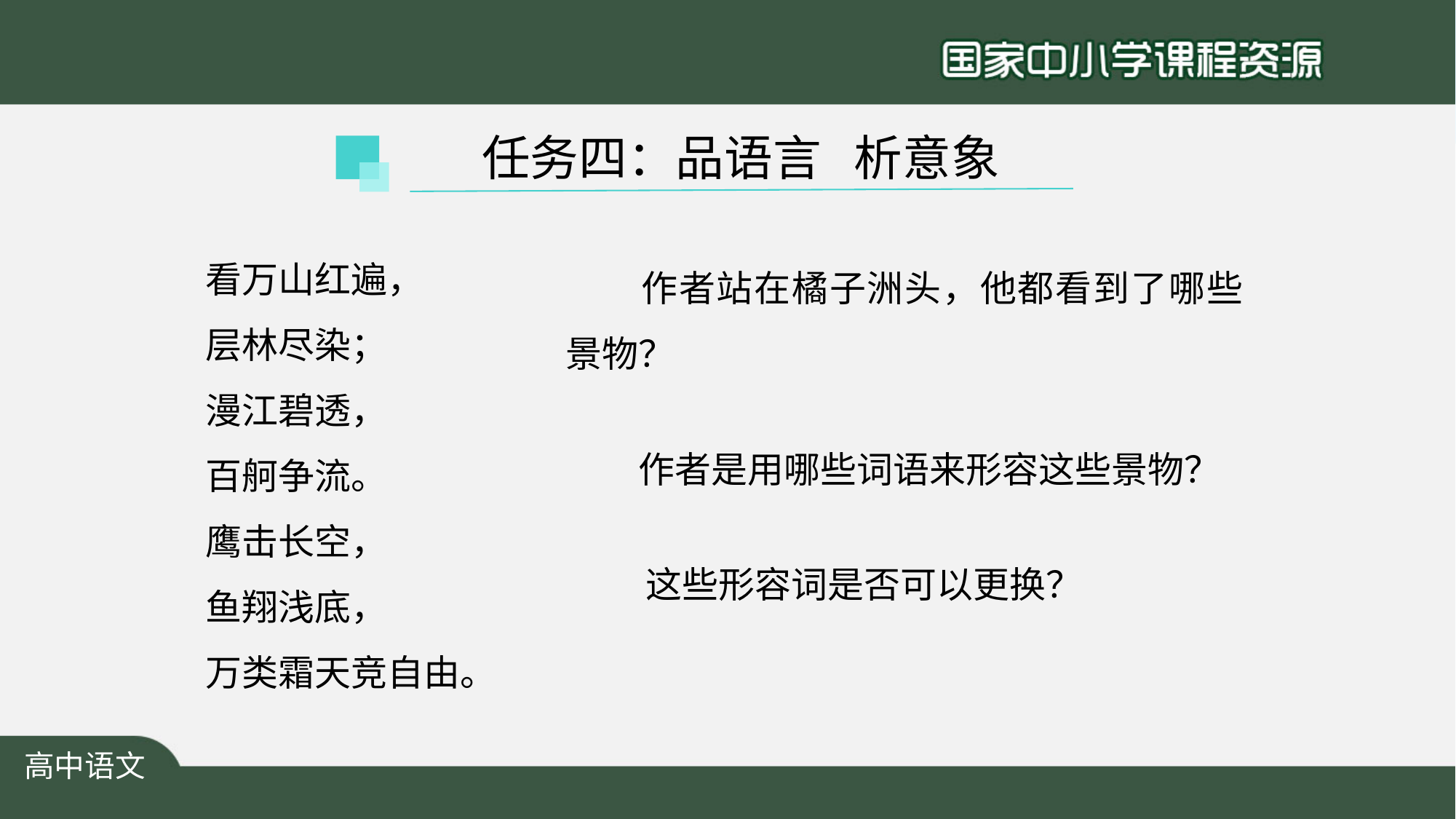

任务四：品语言   析意象

看万山红遍，
层林尽染；
漫江碧透，
百舸争流。
鹰击长空，
鱼翔浅底，
万类霜天竞自由。
　　作者站在橘子洲头，他都看到了哪些景物？
　　作者是用哪些词语来形容这些景物？
　　这些形容词是否可以更换？